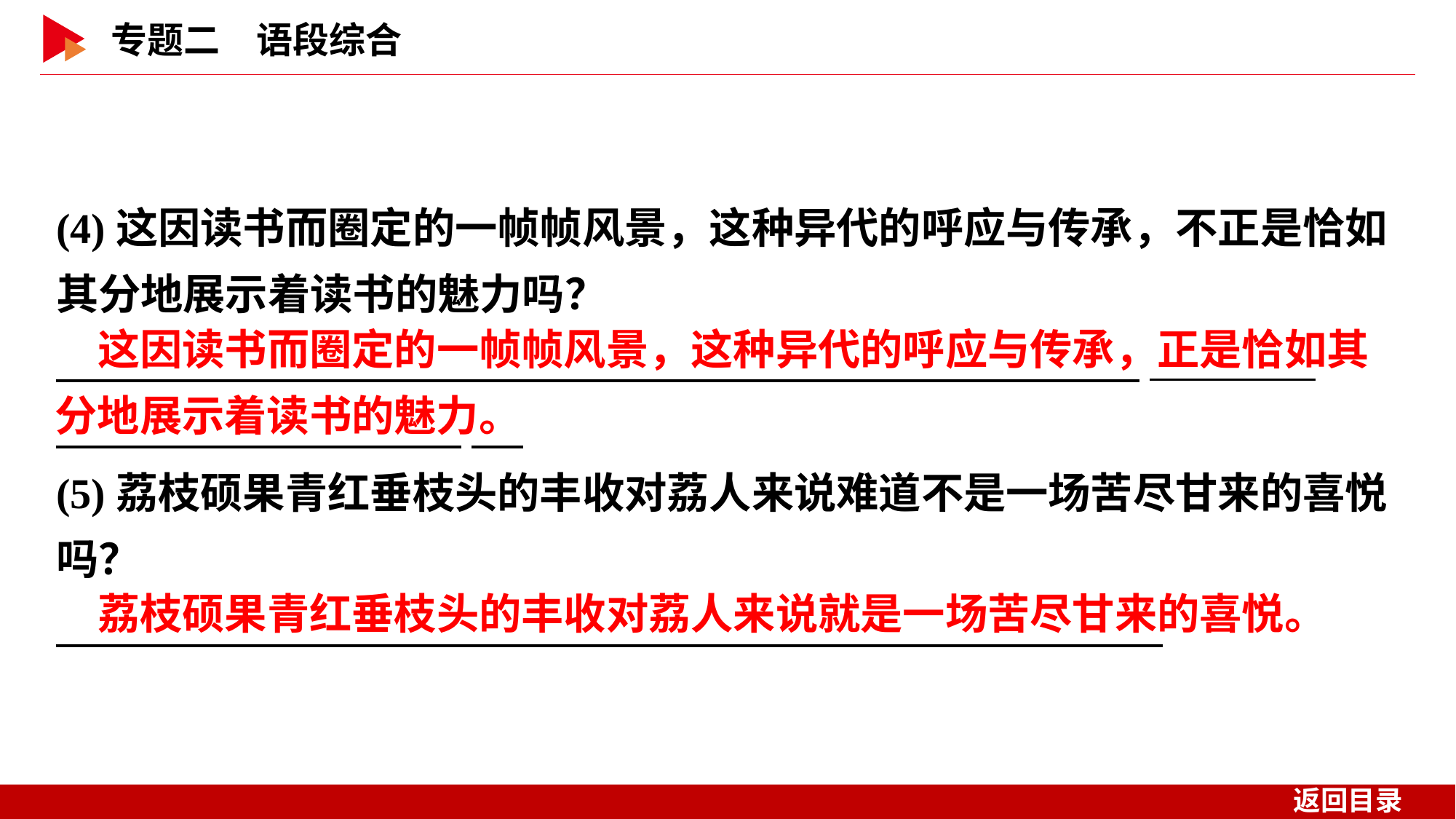

(4)这因读书而圈定的一帧帧风景，这种异代的呼应与传承，不正是恰如其分地展示着读书的魅力吗？
　                                                                                                            _

(5)荔枝硕果青红垂枝头的丰收对荔人来说难道不是一场苦尽甘来的喜悦吗？

这因读书而圈定的一帧帧风景，这种异代的呼应与传承，正是恰如其
分地展示着读书的魅力。
荔枝硕果青红垂枝头的丰收对荔人来说就是一场苦尽甘来的喜悦。